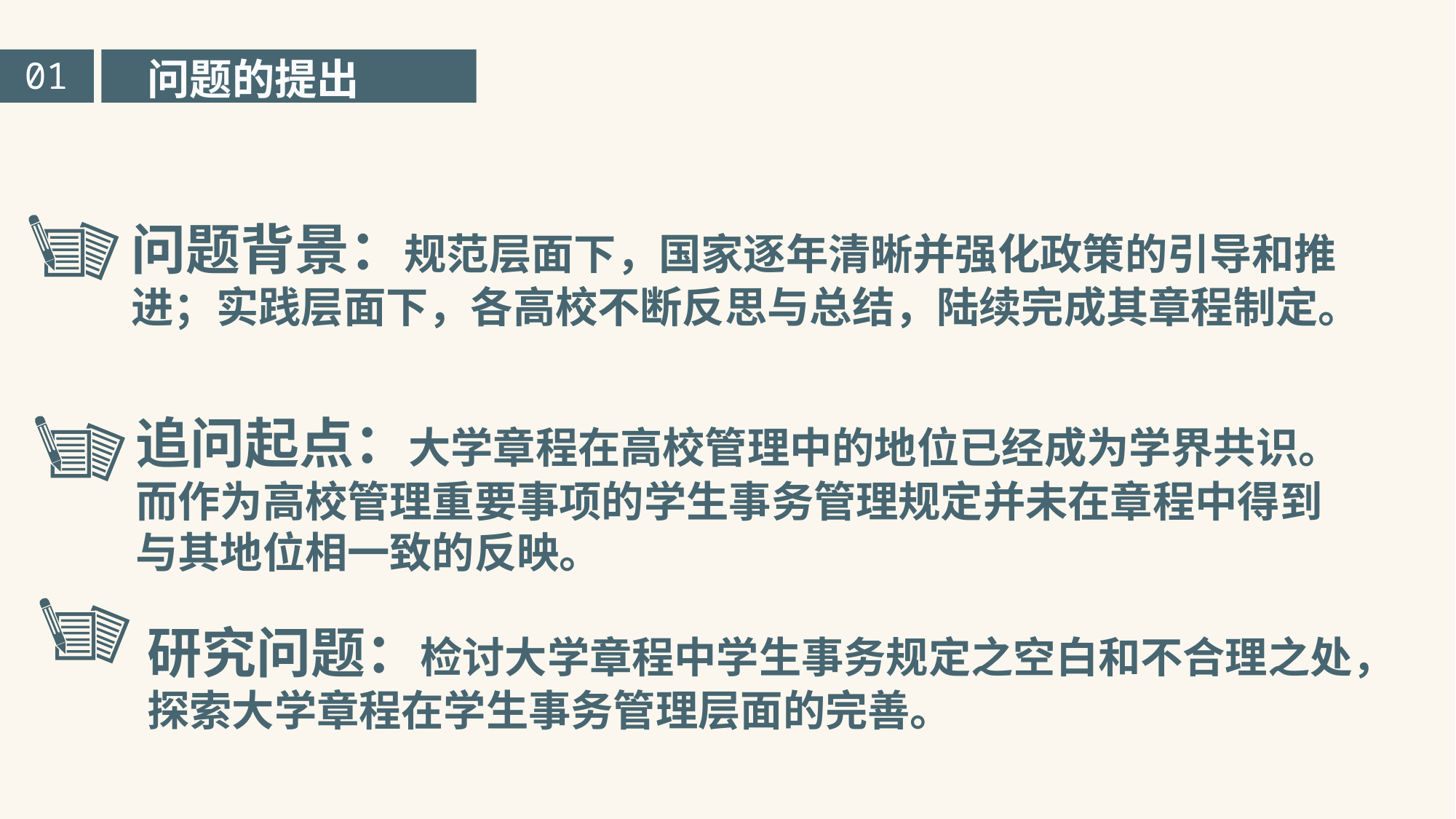

问题的提出
01

问题背景：规范层面下，国家逐年清晰并强化政策的引导和推进；实践层面下，各高校不断反思与总结，陆续完成其章程制定。

追问起点：大学章程在高校管理中的地位已经成为学界共识。而作为高校管理重要事项的学生事务管理规定并未在章程中得到与其地位相一致的反映。

研究问题：检讨大学章程中学生事务规定之空白和不合理之处，探索大学章程在学生事务管理层面的完善。